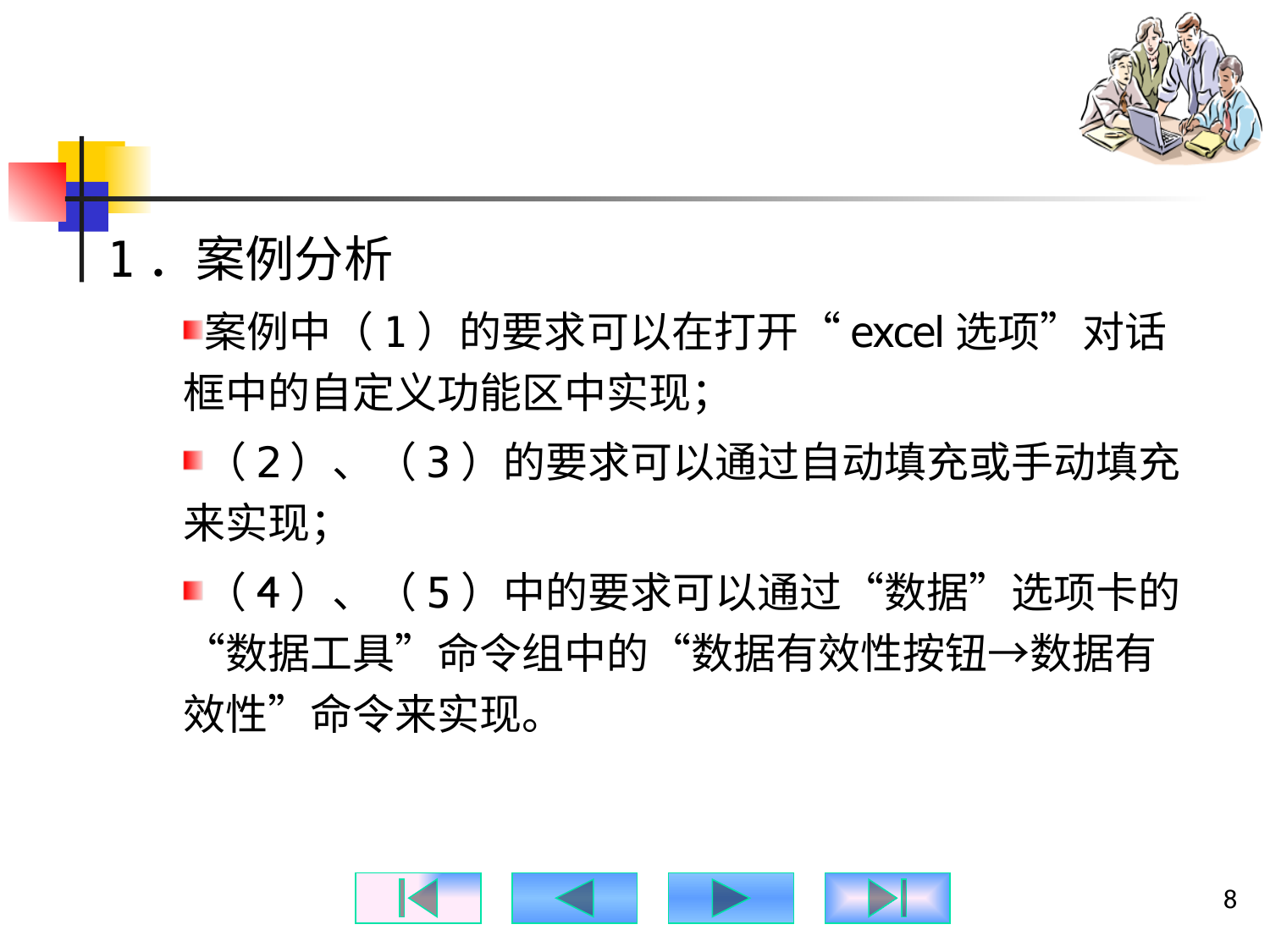

#
1．案例分析
案例中（1）的要求可以在打开“excel选项”对话框中的自定义功能区中实现；
（2）、（3）的要求可以通过自动填充或手动填充来实现；
（4）、（5）中的要求可以通过“数据”选项卡的“数据工具”命令组中的“数据有效性按钮→数据有效性”命令来实现。
8